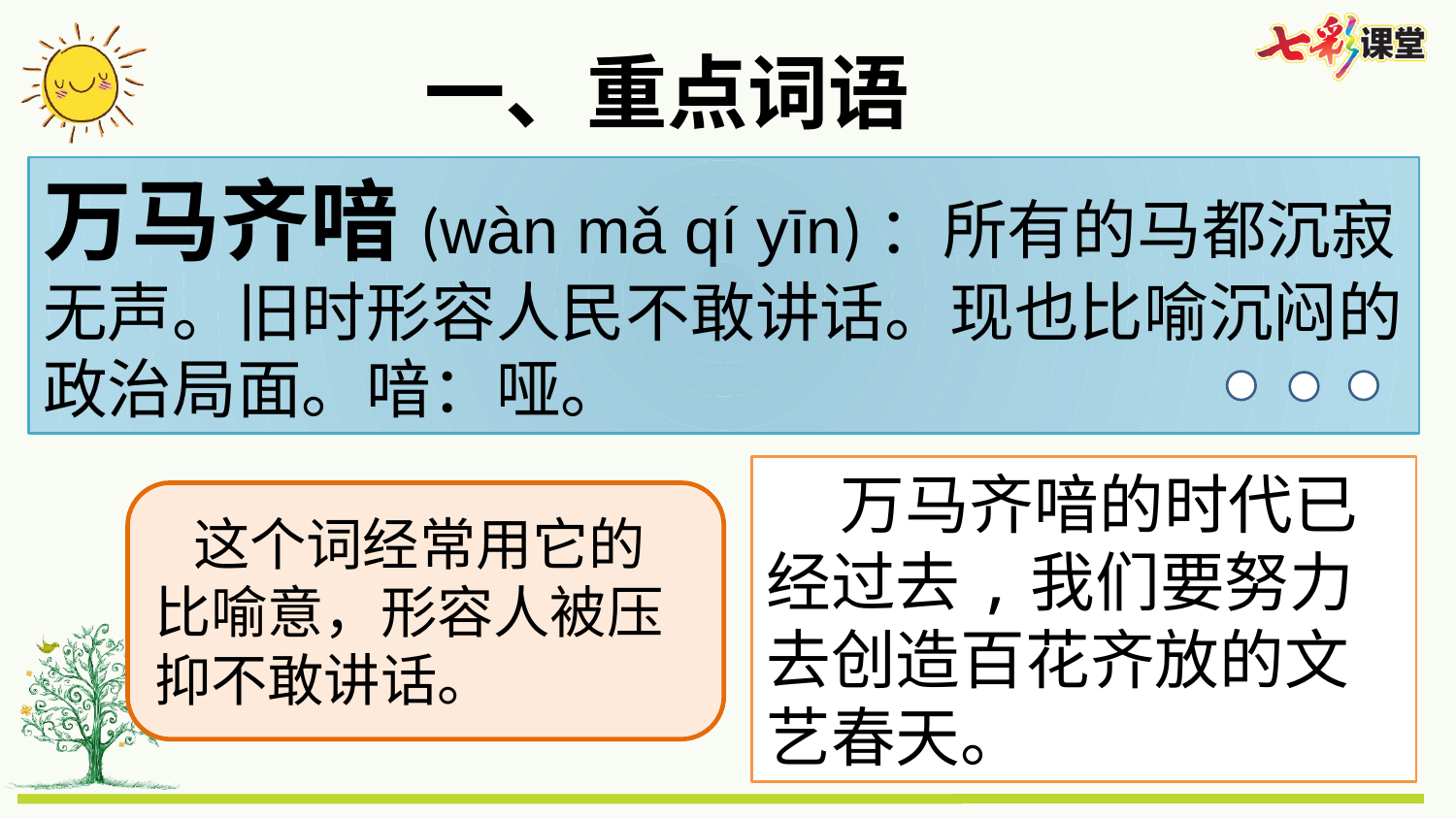

一、重点词语
万马齐喑(wàn mǎ qí yīn)：所有的马都沉寂无声。旧时形容人民不敢讲话。现也比喻沉闷的政治局面。喑：哑。

    万马齐喑的时代已经过去,我们要努力去创造百花齐放的文艺春天。
  这个词经常用它的比喻意，形容人被压抑不敢讲话。